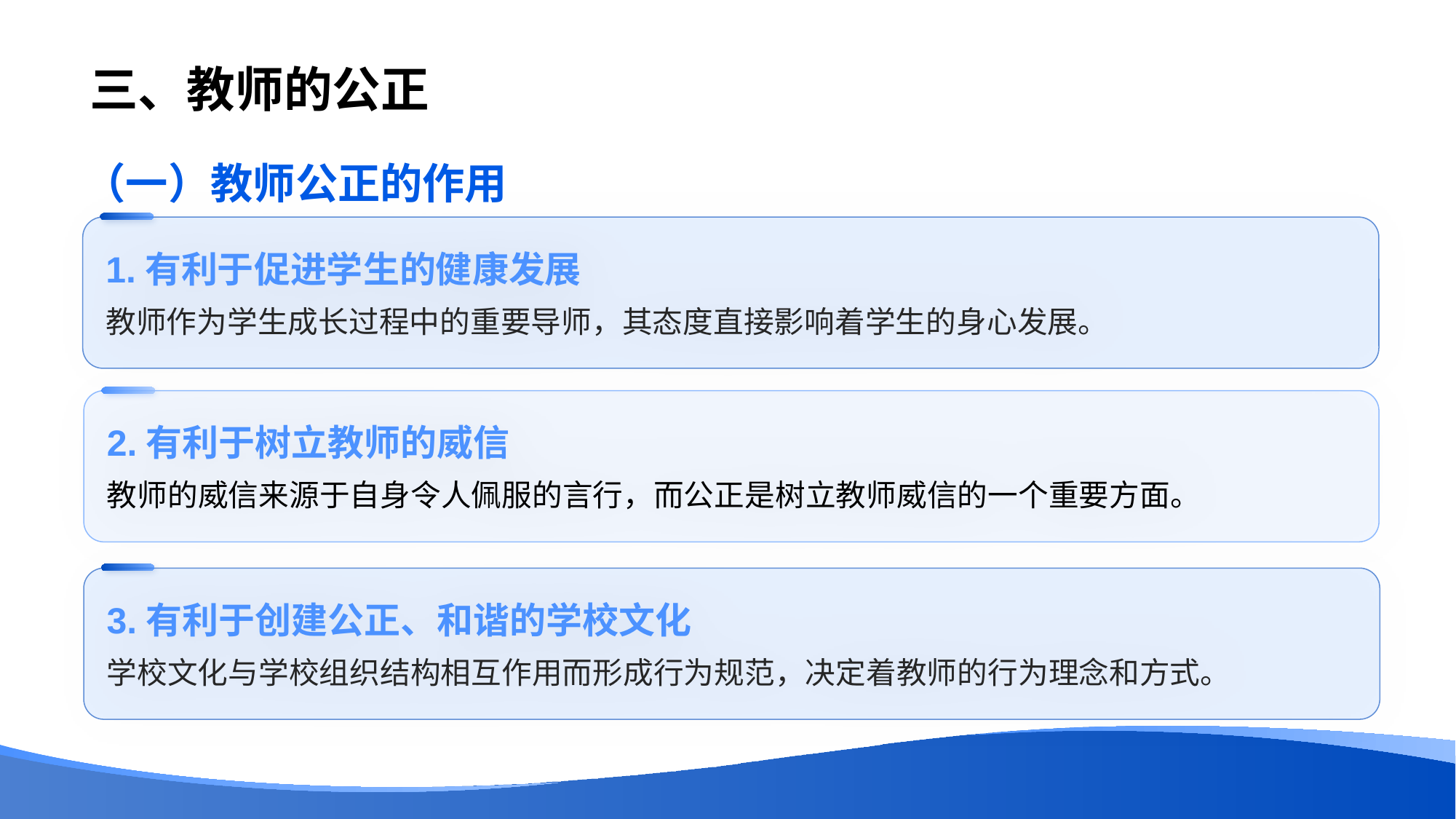

# 三、教师的公正
（一）教师公正的作用

1.有利于促进学生的健康发展
教师作为学生成长过程中的重要导师，其态度直接影响着学生的身心发展。

2.有利于树立教师的威信
教师的威信来源于自身令人佩服的言行，而公正是树立教师威信的一个重要方面。

3.有利于创建公正、和谐的学校文化
学校文化与学校组织结构相互作用而形成行为规范，决定着教师的行为理念和方式。